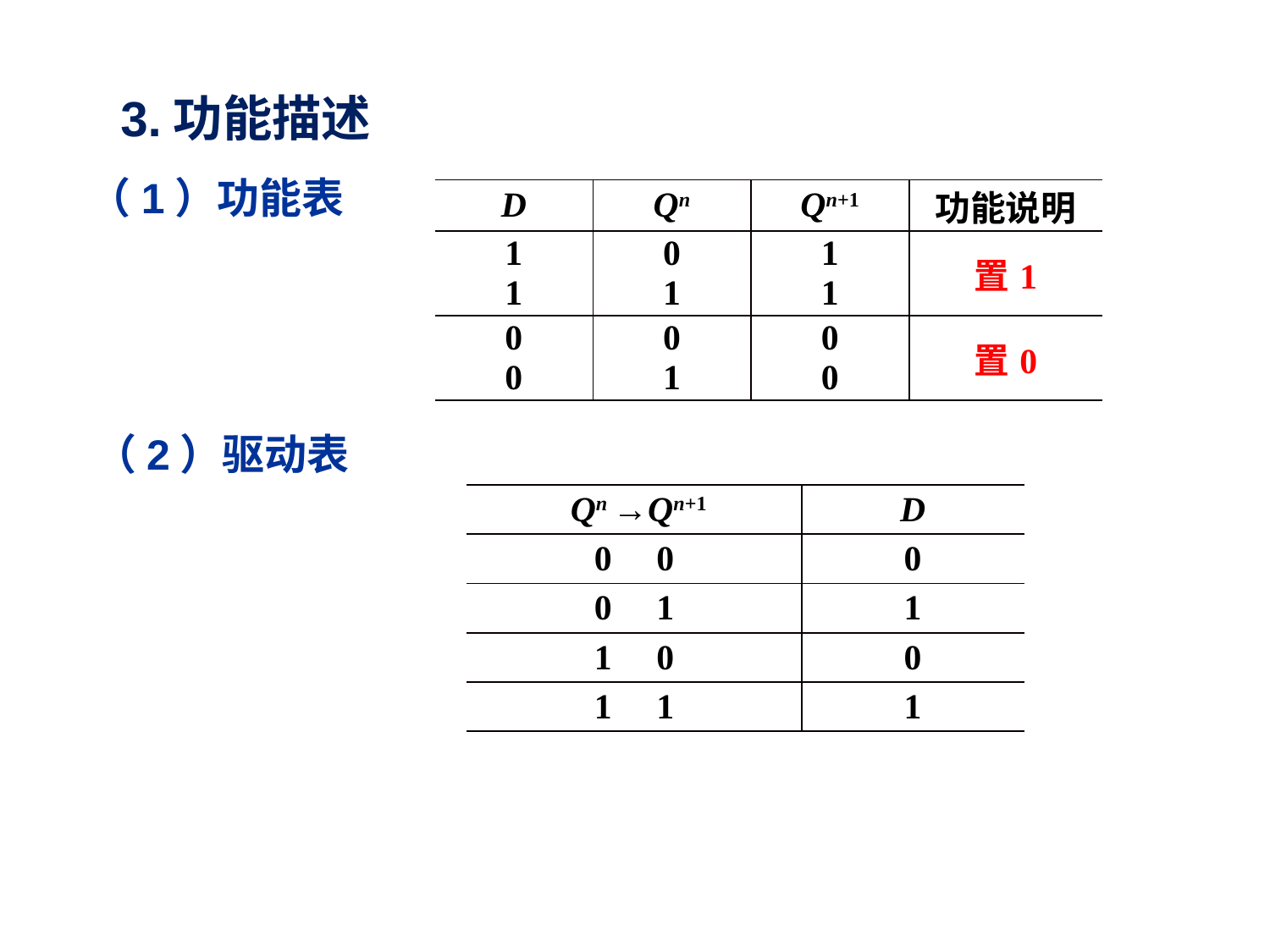

3.功能描述
（1）功能表
| D | Qn | Qn+1 | 功能说明 |
| --- | --- | --- | --- |
| 1 1 | 0 1 | 1 1 | 置1 |
| 0 0 | 0 1 | 0 0 | 置0 |
（2）驱动表
| Qn →Qn+1 | D |
| --- | --- |
| 0 0 | 0 |
| 0 1 | 1 |
| 1 0 | 0 |
| 1 1 | 1 |